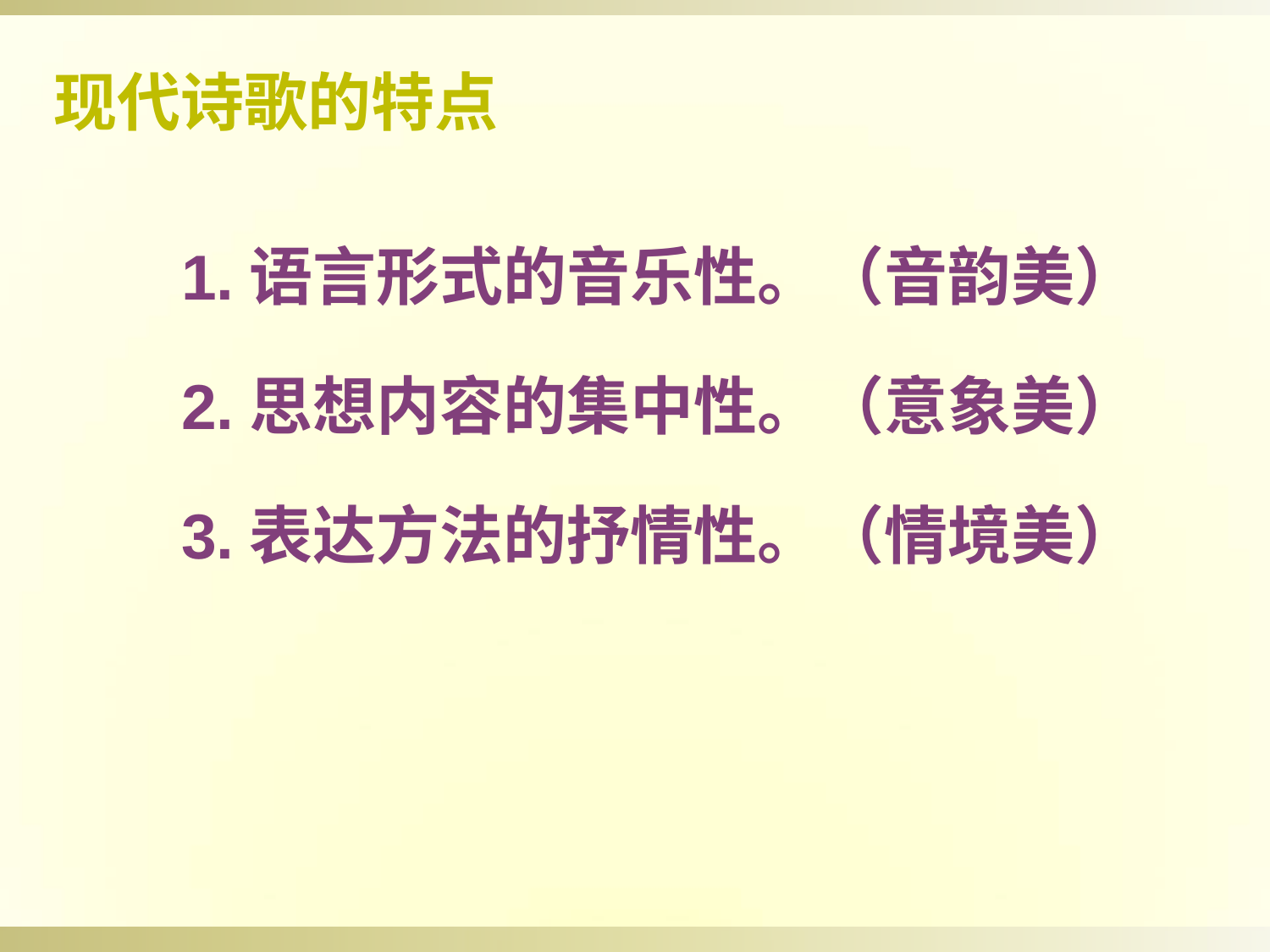

现代诗歌的特点
1.语言形式的音乐性。（音韵美）
2.思想内容的集中性。（意象美）
3.表达方法的抒情性。（情境美）